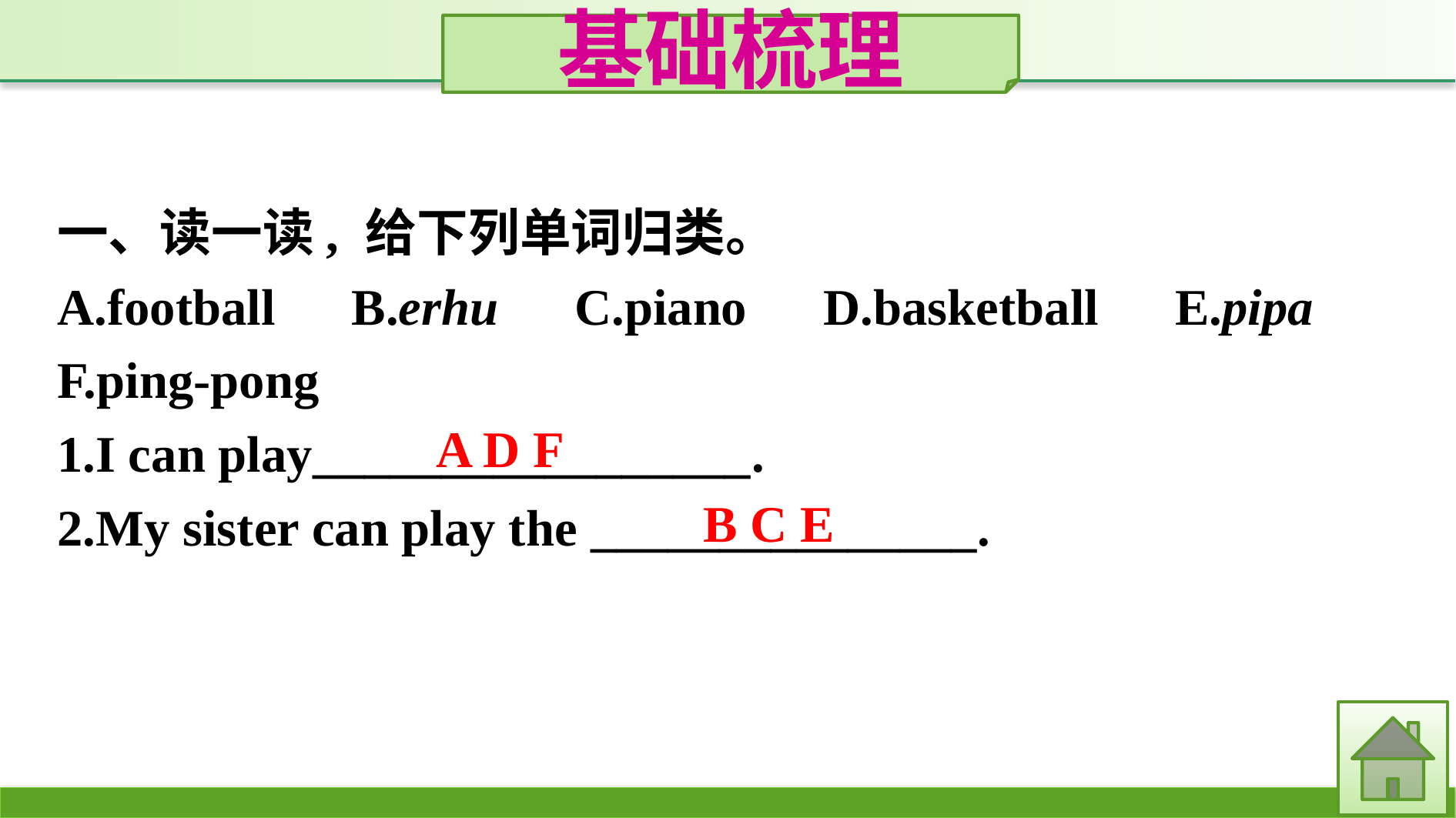

基础梳理
一、读一读, 给下列单词归类。
A.football　B.erhu　C.piano　D.basketball　E.pipa　F.ping-pong
1.I can play_________________.
2.My sister can play the _______________.
A D F
B C E